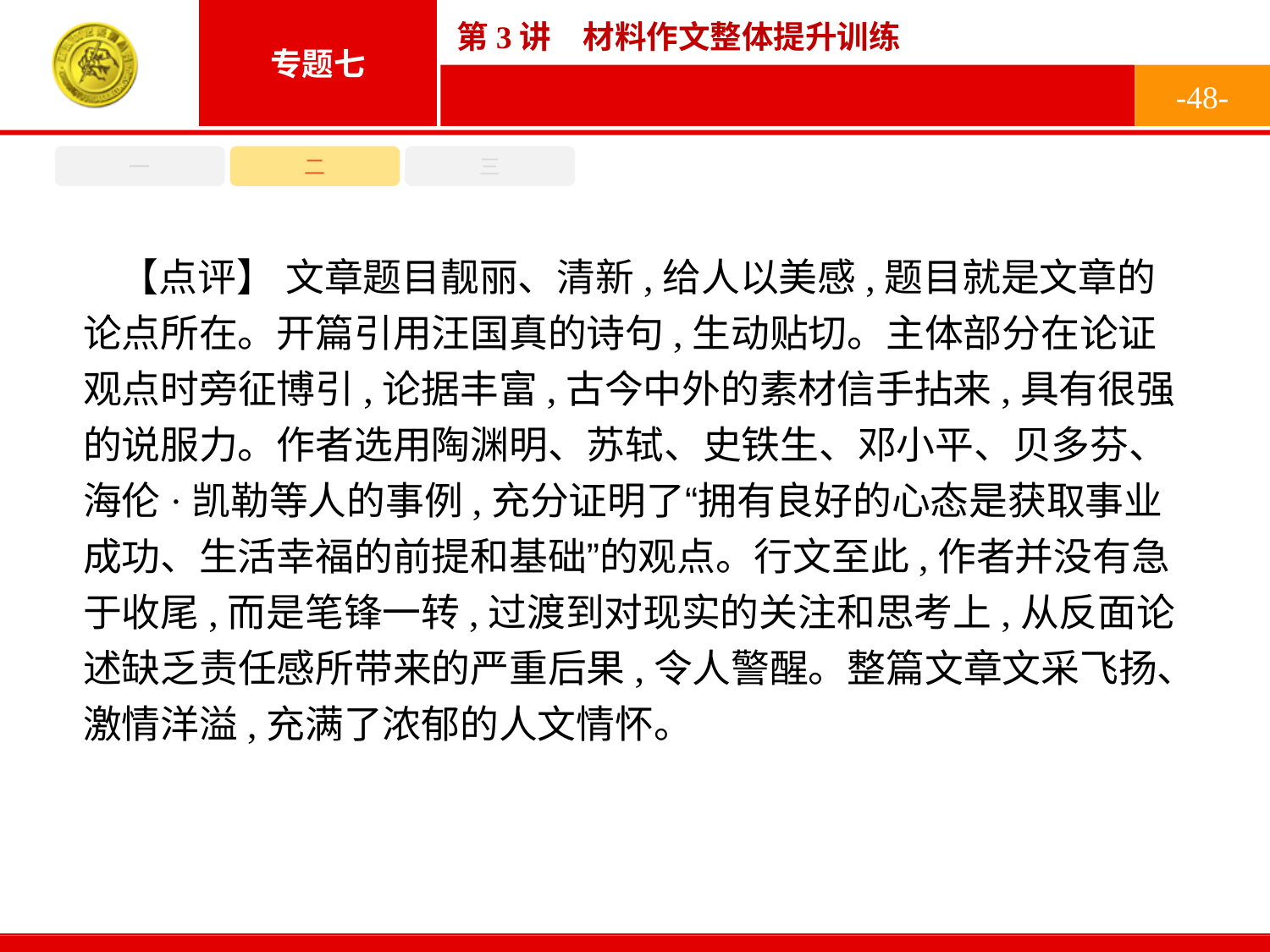

-48-
一
二
三
【点评】 文章题目靓丽、清新,给人以美感,题目就是文章的论点所在。开篇引用汪国真的诗句,生动贴切。主体部分在论证观点时旁征博引,论据丰富,古今中外的素材信手拈来,具有很强的说服力。作者选用陶渊明、苏轼、史铁生、邓小平、贝多芬、海伦·凯勒等人的事例,充分证明了“拥有良好的心态是获取事业成功、生活幸福的前提和基础”的观点。行文至此,作者并没有急于收尾,而是笔锋一转,过渡到对现实的关注和思考上,从反面论述缺乏责任感所带来的严重后果,令人警醒。整篇文章文采飞扬、激情洋溢,充满了浓郁的人文情怀。